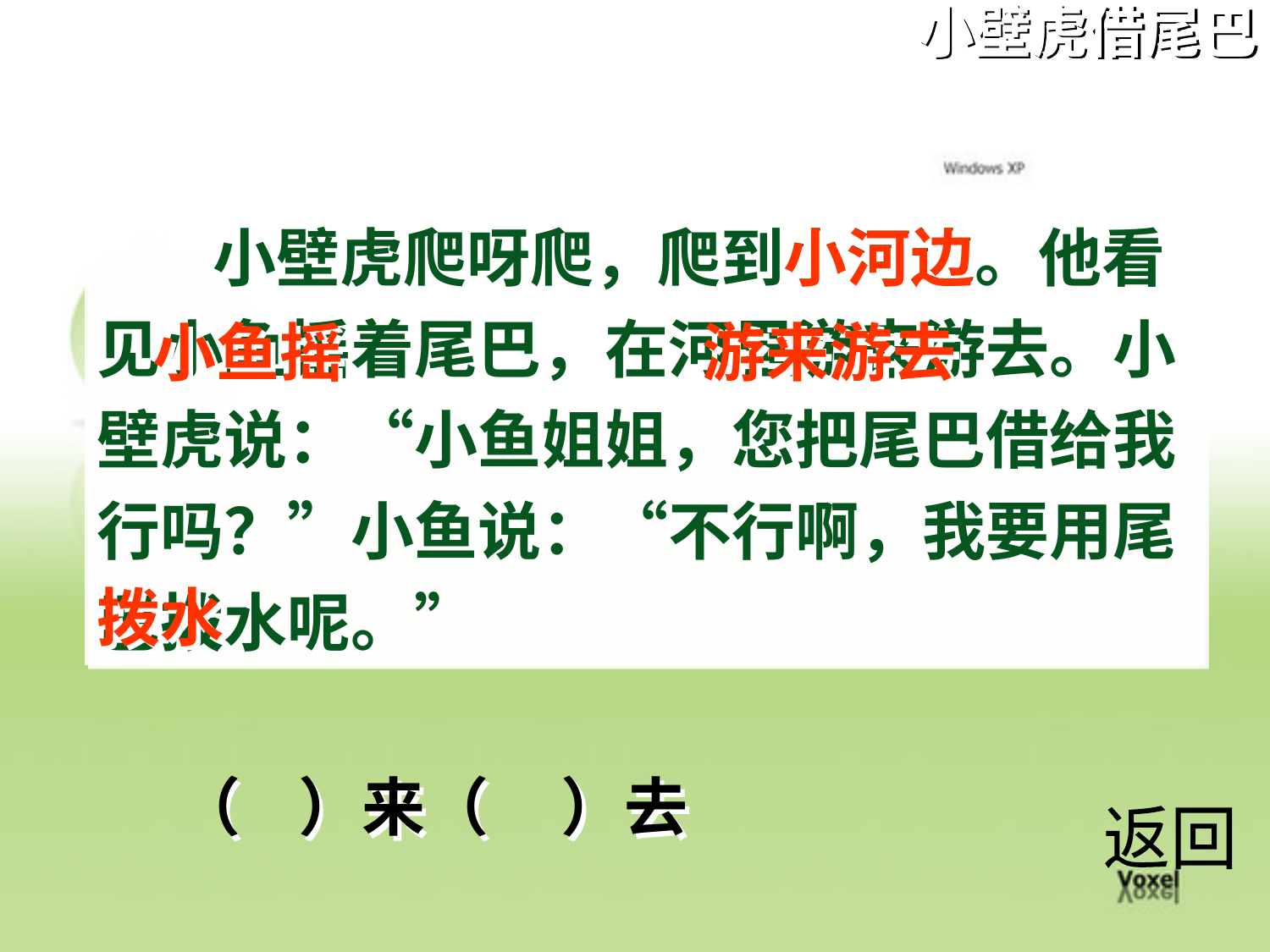

小壁虎借尾巴
       小壁虎爬呀爬，爬到小河边。他看见小鱼摇着尾巴，在河里游来游去。小壁虎说：“小鱼姐姐，您把尾巴借给我行吗？”小鱼说：“不行啊，我要用尾巴拨水呢。”
       小河边
       小鱼摇                         游来游去
拨水
（    ）来（     ）去
返回